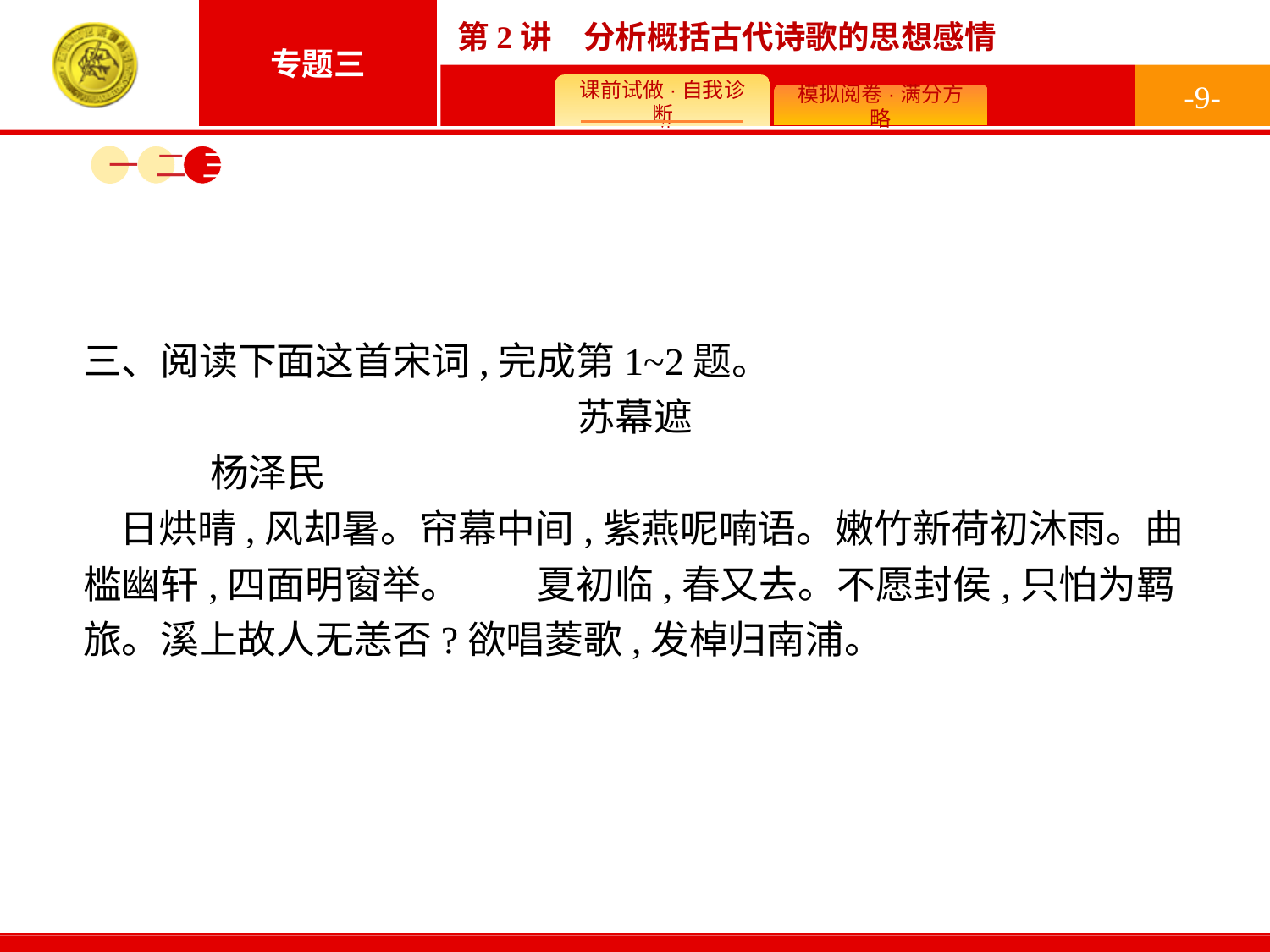

-9-
一
二
三
三、阅读下面这首宋词,完成第1~2题。
苏幕遮
	杨泽民
日烘晴,风却暑。帘幕中间,紫燕呢喃语。嫩竹新荷初沐雨。曲槛幽轩,四面明窗举。　　夏初临,春又去。不愿封侯,只怕为羁旅。溪上故人无恙否?欲唱菱歌,发棹归南浦。